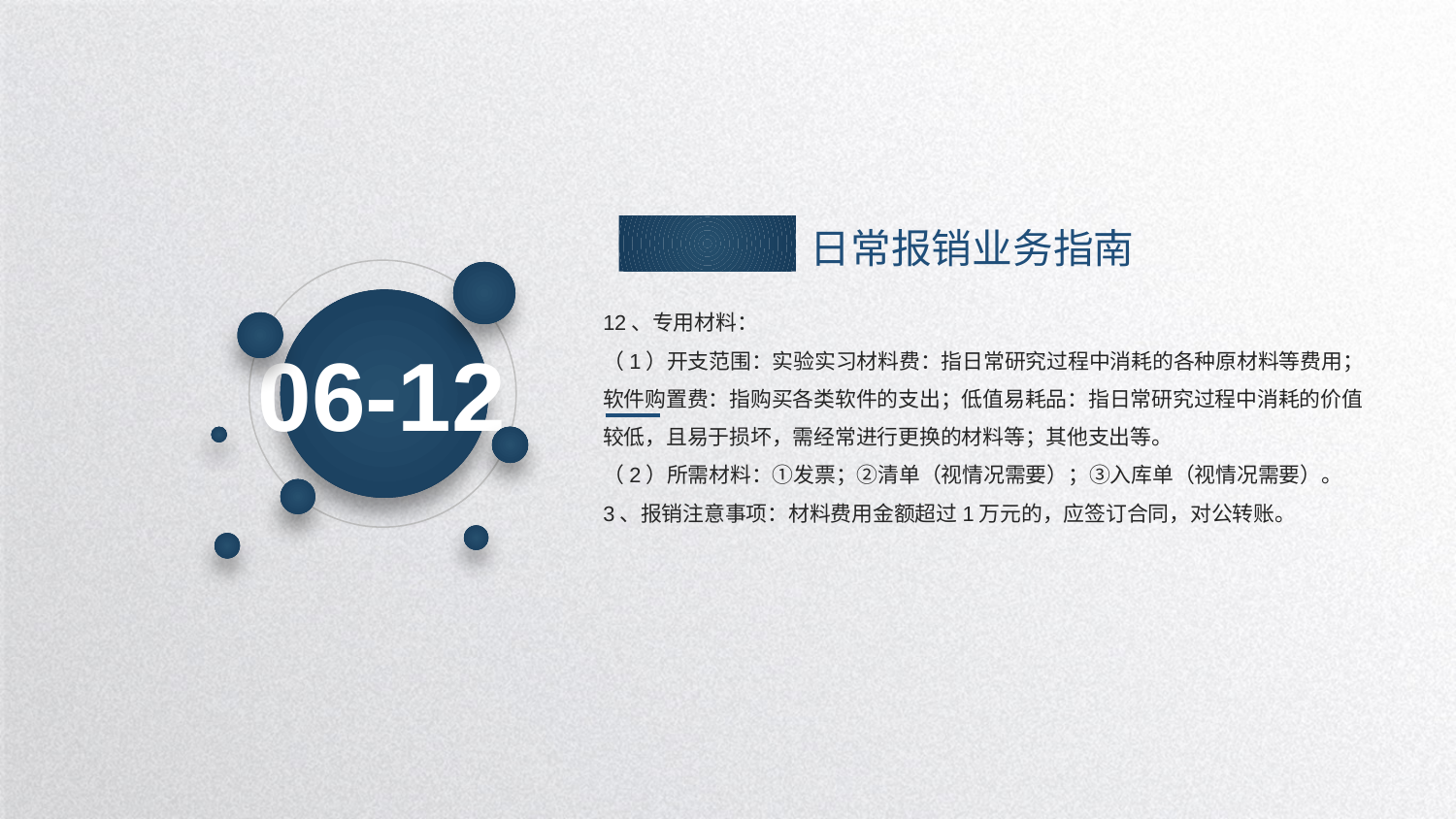

日常报销业务指南

12、专用材料：
（1）开支范围：实验实习材料费：指日常研究过程中消耗的各种原材料等费用；软件购置费：指购买各类软件的支出；低值易耗品：指日常研究过程中消耗的价值较低，且易于损坏，需经常进行更换的材料等；其他支出等。
（2）所需材料：①发票；②清单（视情况需要）；③入库单（视情况需要）。
3、报销注意事项：材料费用金额超过1万元的，应签订合同，对公转账。

06-12